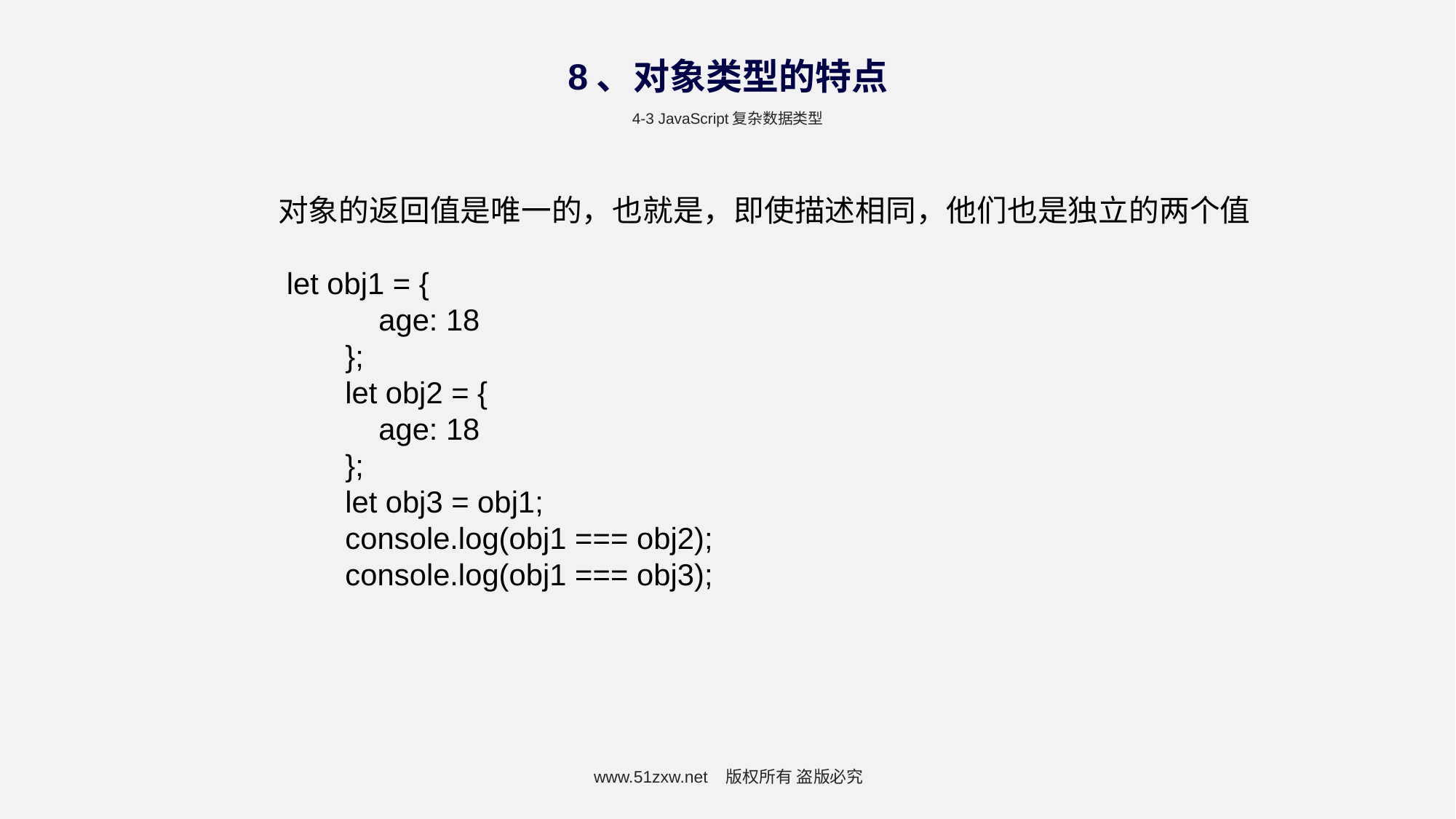

8、对象类型的特点
4-3 JavaScript复杂数据类型
对象的返回值是唯一的，也就是，即使描述相同，他们也是独立的两个值

 let obj1 = {
            age: 18
        };
        let obj2 = {
            age: 18
        };
        let obj3 = obj1;
        console.log(obj1 === obj2);
        console.log(obj1 === obj3);

www.51zxw.net   版权所有 盗版必究